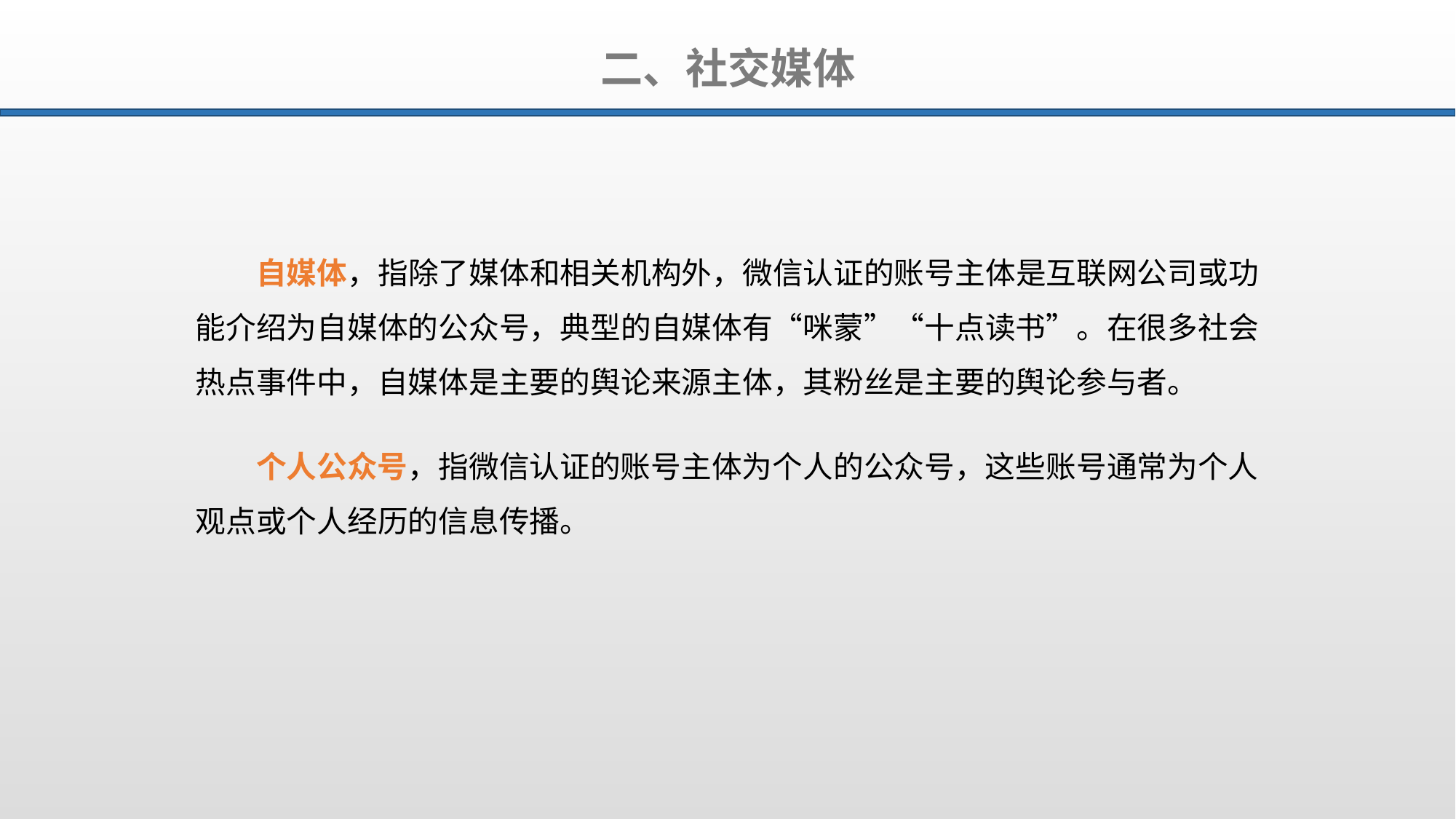

二、社交媒体

自媒体，指除了媒体和相关机构外，微信认证的账号主体是互联网公司或功能介绍为自媒体的公众号，典型的自媒体有“咪蒙”“十点读书”。在很多社会热点事件中，自媒体是主要的舆论来源主体，其粉丝是主要的舆论参与者。
个人公众号，指微信认证的账号主体为个人的公众号，这些账号通常为个人观点或个人经历的信息传播。